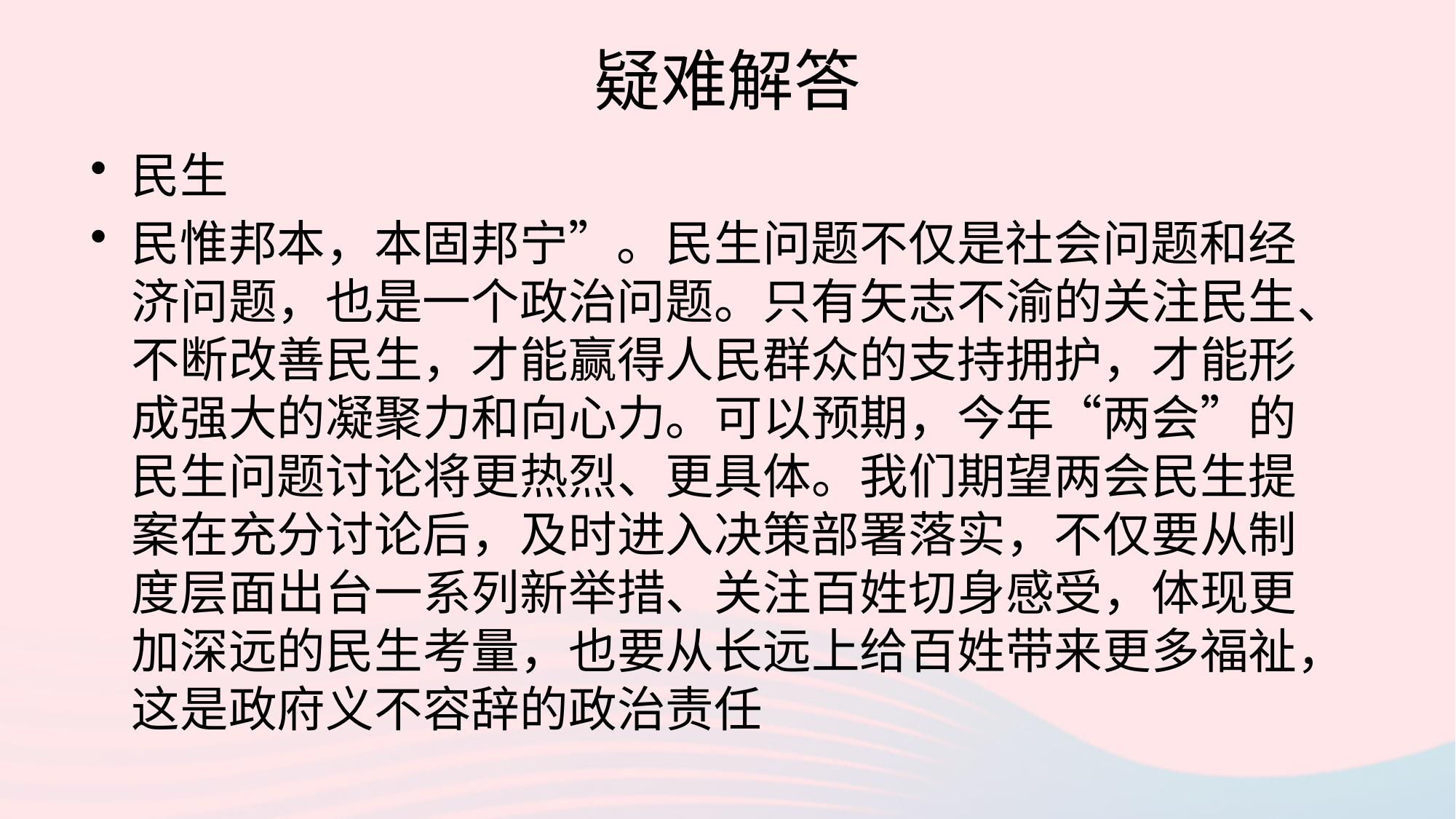

# 疑难解答
民生
民惟邦本，本固邦宁”。民生问题不仅是社会问题和经济问题，也是一个政治问题。只有矢志不渝的关注民生、不断改善民生，才能赢得人民群众的支持拥护，才能形成强大的凝聚力和向心力。可以预期，今年“两会”的民生问题讨论将更热烈、更具体。我们期望两会民生提案在充分讨论后，及时进入决策部署落实，不仅要从制度层面出台一系列新举措、关注百姓切身感受，体现更加深远的民生考量，也要从长远上给百姓带来更多福祉，这是政府义不容辞的政治责任